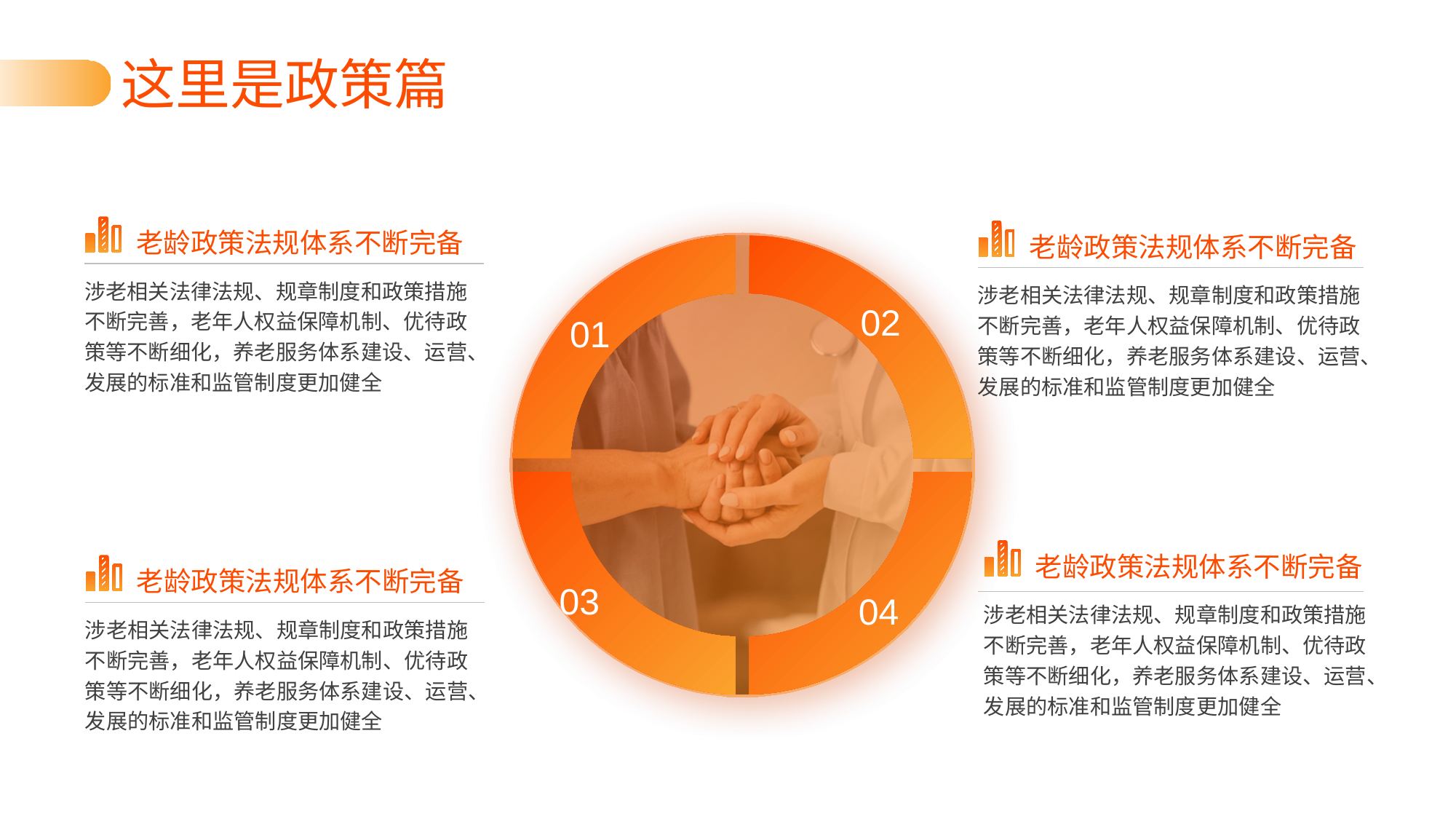

这里是政策篇
老龄政策法规体系不断完备

老龄政策法规体系不断完备

涉老相关法律法规、规章制度和政策措施不断完善，老年人权益保障机制、优待政策等不断细化，养老服务体系建设、运营、发展的标准和监管制度更加健全
涉老相关法律法规、规章制度和政策措施不断完善，老年人权益保障机制、优待政策等不断细化，养老服务体系建设、运营、发展的标准和监管制度更加健全
02
01
老龄政策法规体系不断完备

老龄政策法规体系不断完备

03
04
涉老相关法律法规、规章制度和政策措施不断完善，老年人权益保障机制、优待政策等不断细化，养老服务体系建设、运营、发展的标准和监管制度更加健全
涉老相关法律法规、规章制度和政策措施不断完善，老年人权益保障机制、优待政策等不断细化，养老服务体系建设、运营、发展的标准和监管制度更加健全